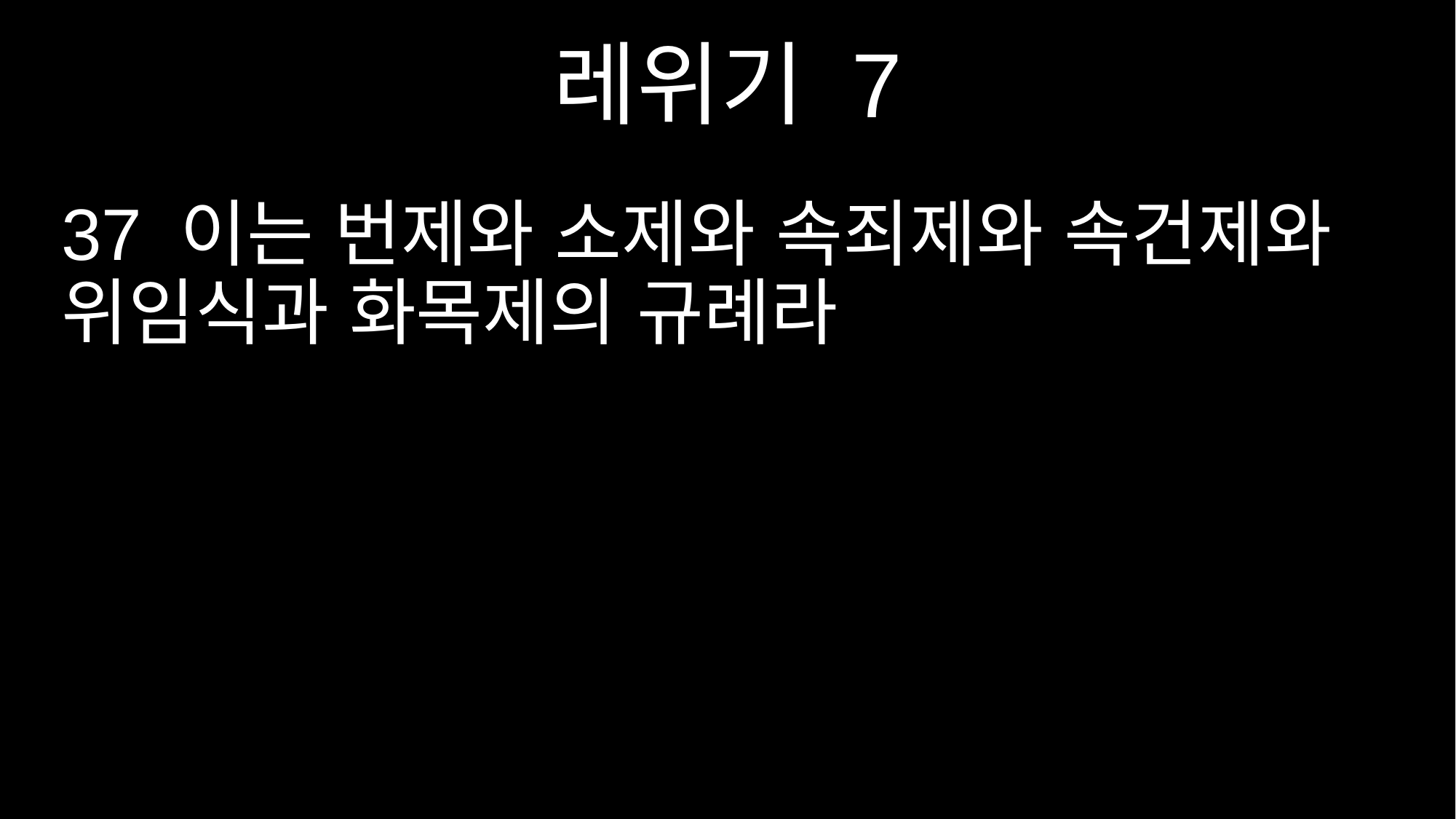

레위기 7
37 이는 번제와 소제와 속죄제와 속건제와 위임식과 화목제의 규례라